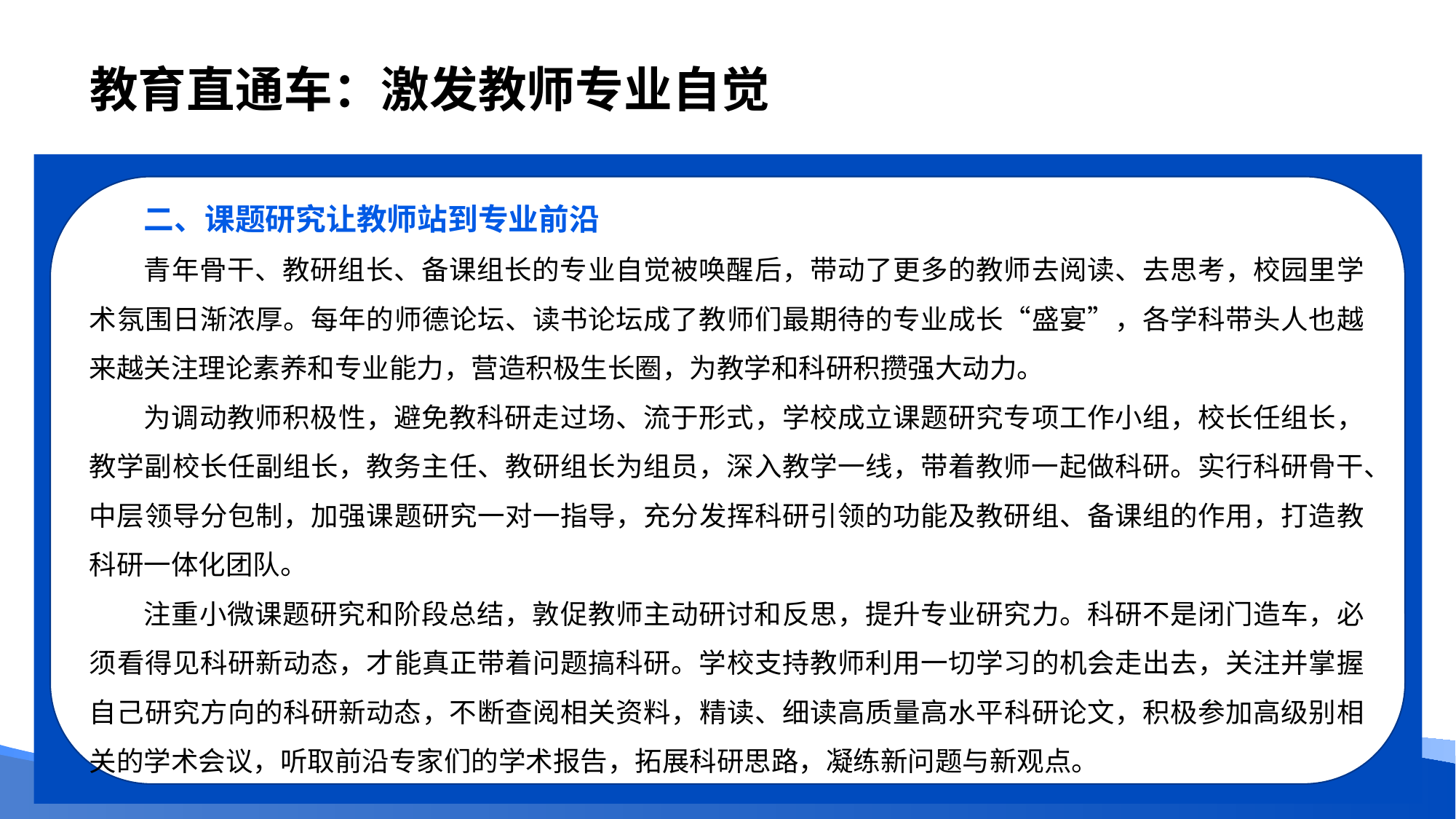

# 教育直通车：激发教师专业自觉

二、课题研究让教师站到专业前沿
青年骨干、教研组长、备课组长的专业自觉被唤醒后，带动了更多的教师去阅读、去思考，校园里学术氛围日渐浓厚。每年的师德论坛、读书论坛成了教师们最期待的专业成长“盛宴”，各学科带头人也越来越关注理论素养和专业能力，营造积极生长圈，为教学和科研积攒强大动力。
为调动教师积极性，避免教科研走过场、流于形式，学校成立课题研究专项工作小组，校长任组长，教学副校长任副组长，教务主任、教研组长为组员，深入教学一线，带着教师一起做科研。实行科研骨干、中层领导分包制，加强课题研究一对一指导，充分发挥科研引领的功能及教研组、备课组的作用，打造教科研一体化团队。
注重小微课题研究和阶段总结，敦促教师主动研讨和反思，提升专业研究力。科研不是闭门造车，必须看得见科研新动态，才能真正带着问题搞科研。学校支持教师利用一切学习的机会走出去，关注并掌握自己研究方向的科研新动态，不断查阅相关资料，精读、细读高质量高水平科研论文，积极参加高级别相关的学术会议，听取前沿专家们的学术报告，拓展科研思路，凝练新问题与新观点。